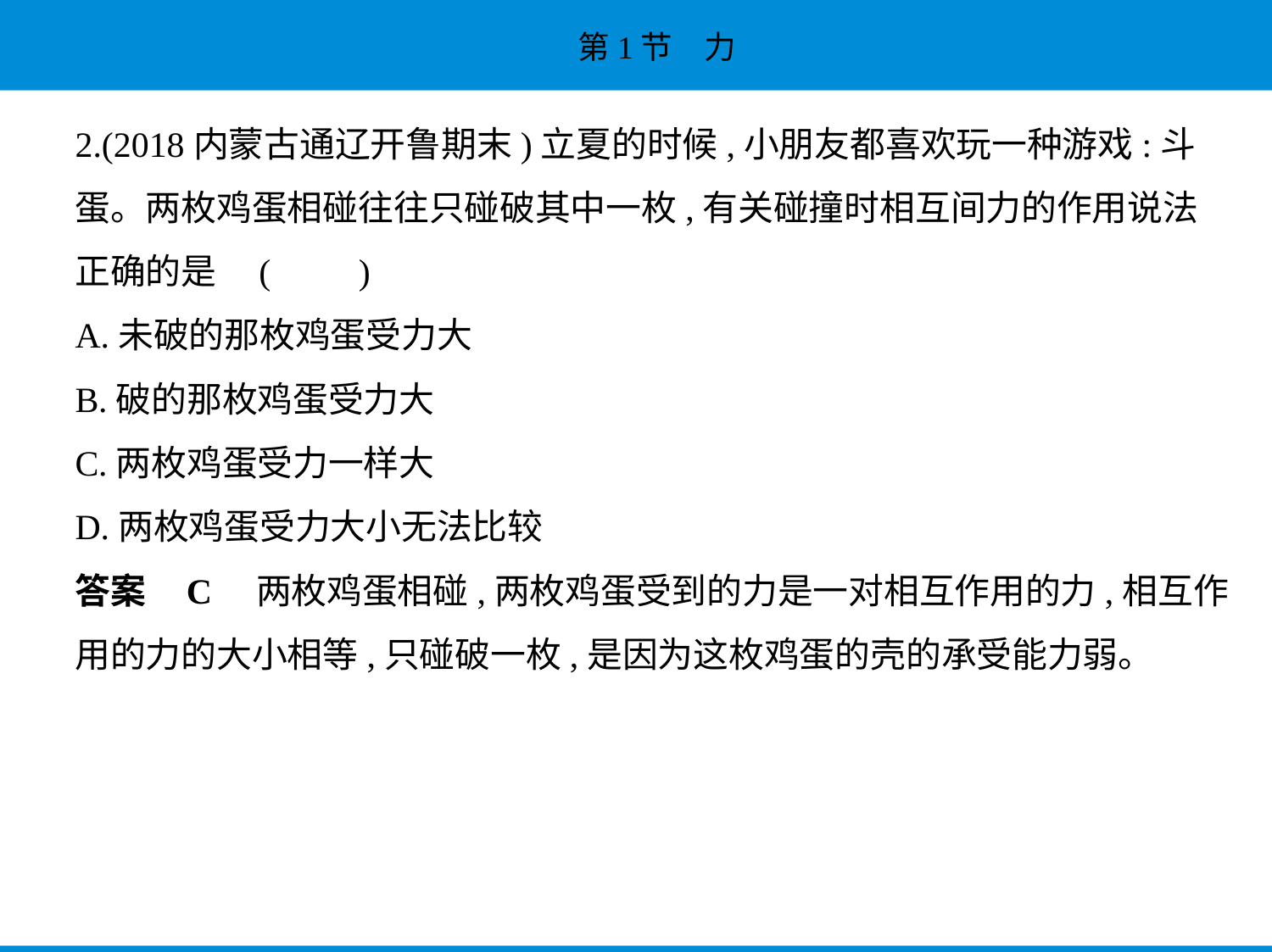

2.(2018内蒙古通辽开鲁期末)立夏的时候,小朋友都喜欢玩一种游戏:斗
蛋。两枚鸡蛋相碰往往只碰破其中一枚,有关碰撞时相互间力的作用说法
正确的是 (　　)
A.未破的那枚鸡蛋受力大
B.破的那枚鸡蛋受力大
C.两枚鸡蛋受力一样大
D.两枚鸡蛋受力大小无法比较
答案    C　两枚鸡蛋相碰,两枚鸡蛋受到的力是一对相互作用的力,相互作
用的力的大小相等,只碰破一枚,是因为这枚鸡蛋的壳的承受能力弱。